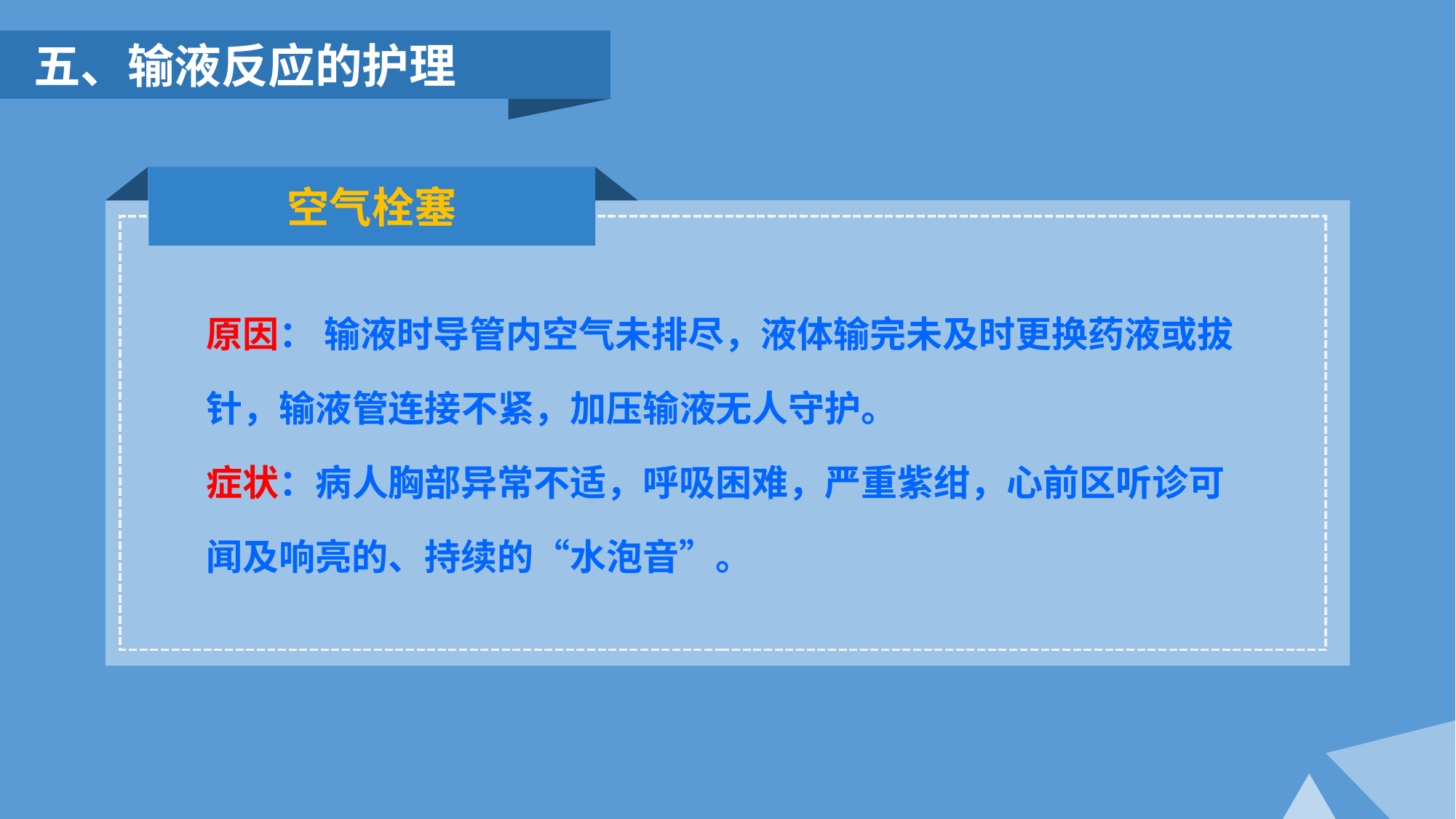

五、输液反应的护理

空气栓塞

原因： 输液时导管内空气未排尽，液体输完未及时更换药液或拔针，输液管连接不紧，加压输液无人守护。
症状：病人胸部异常不适，呼吸困难，严重紫绀，心前区听诊可闻及响亮的、持续的“水泡音”。